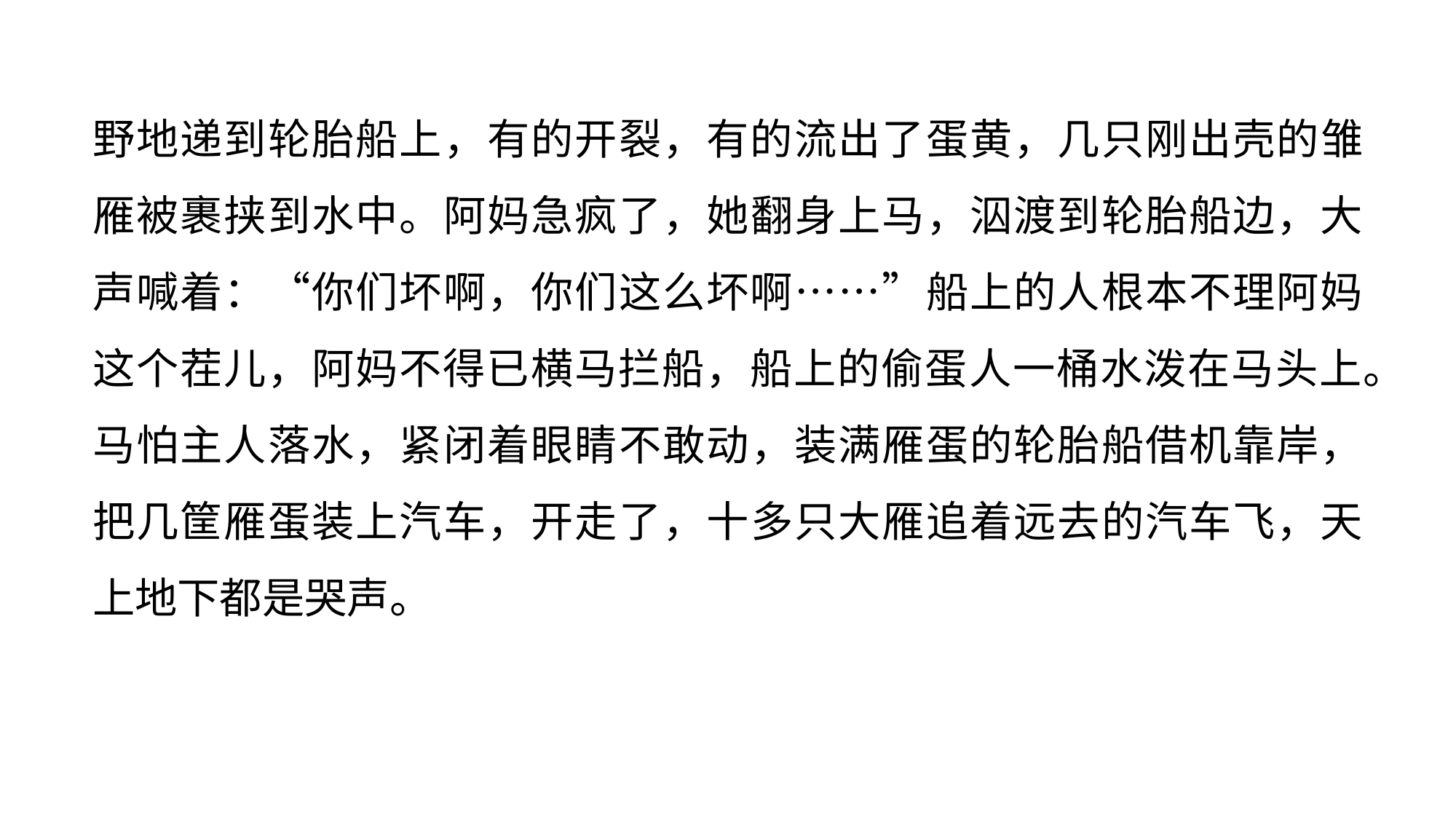

野地递到轮胎船上，有的开裂，有的流出了蛋黄，几只刚出壳的雏雁被裹挟到水中。阿妈急疯了，她翻身上马，泅渡到轮胎船边，大声喊着：“你们坏啊，你们这么坏啊……”船上的人根本不理阿妈这个茬儿，阿妈不得已横马拦船，船上的偷蛋人一桶水泼在马头上。马怕主人落水，紧闭着眼睛不敢动，装满雁蛋的轮胎船借机靠岸，把几筐雁蛋装上汽车，开走了，十多只大雁追着远去的汽车飞，天上地下都是哭声。